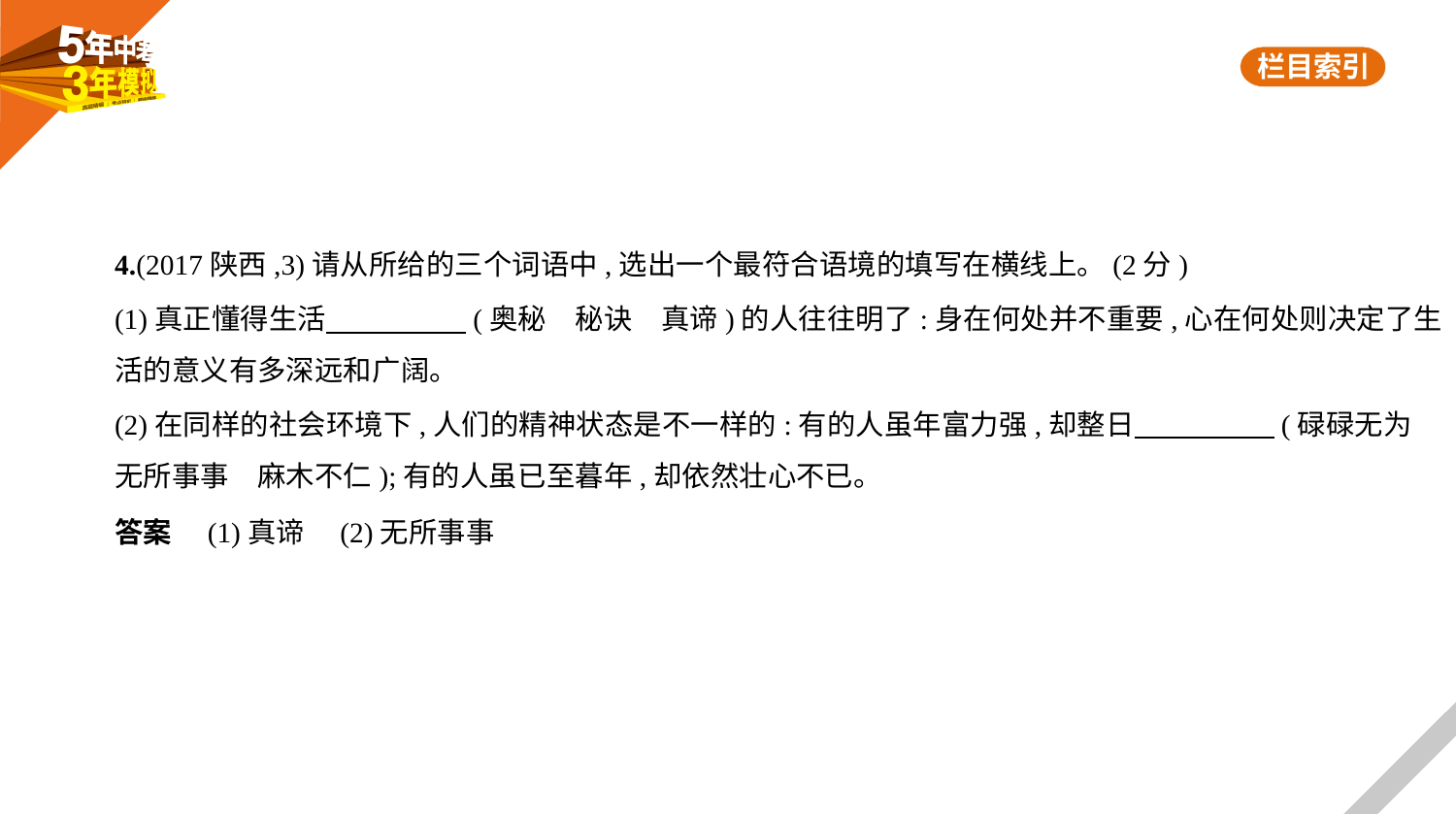

4.(2017陕西,3)请从所给的三个词语中,选出一个最符合语境的填写在横线上。(2分)
(1)真正懂得生活　　　　    (奥秘　秘诀　真谛)的人往往明了:身在何处并不重要,心在何处则决定了生
活的意义有多深远和广阔。
(2)在同样的社会环境下,人们的精神状态是不一样的:有的人虽年富力强,却整日　　　　    (碌碌无为    
无所事事　麻木不仁);有的人虽已至暮年,却依然壮心不已。
答案　(1)真谛　(2)无所事事